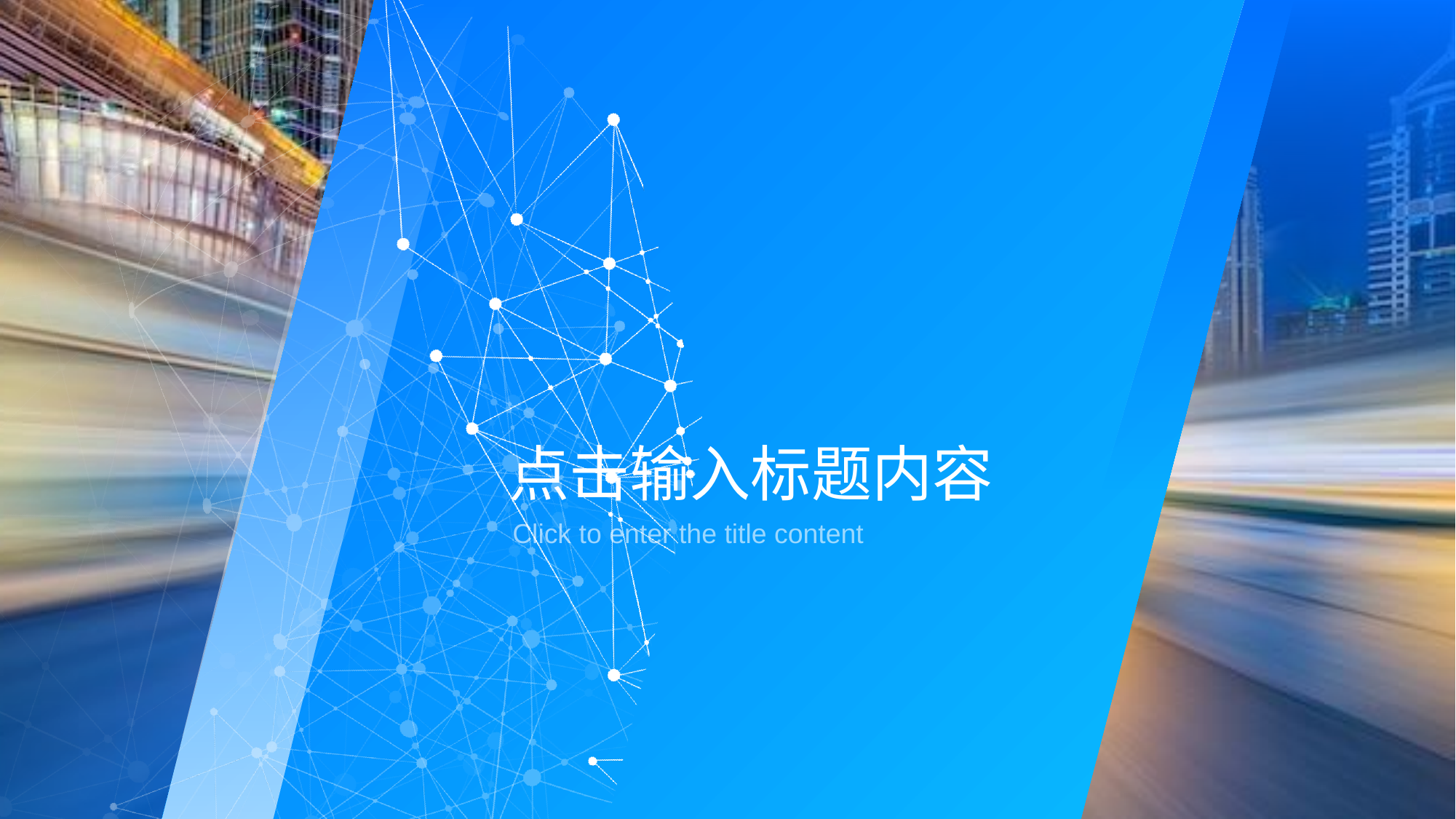

02
点击输入标题内容
Click to enter the title content